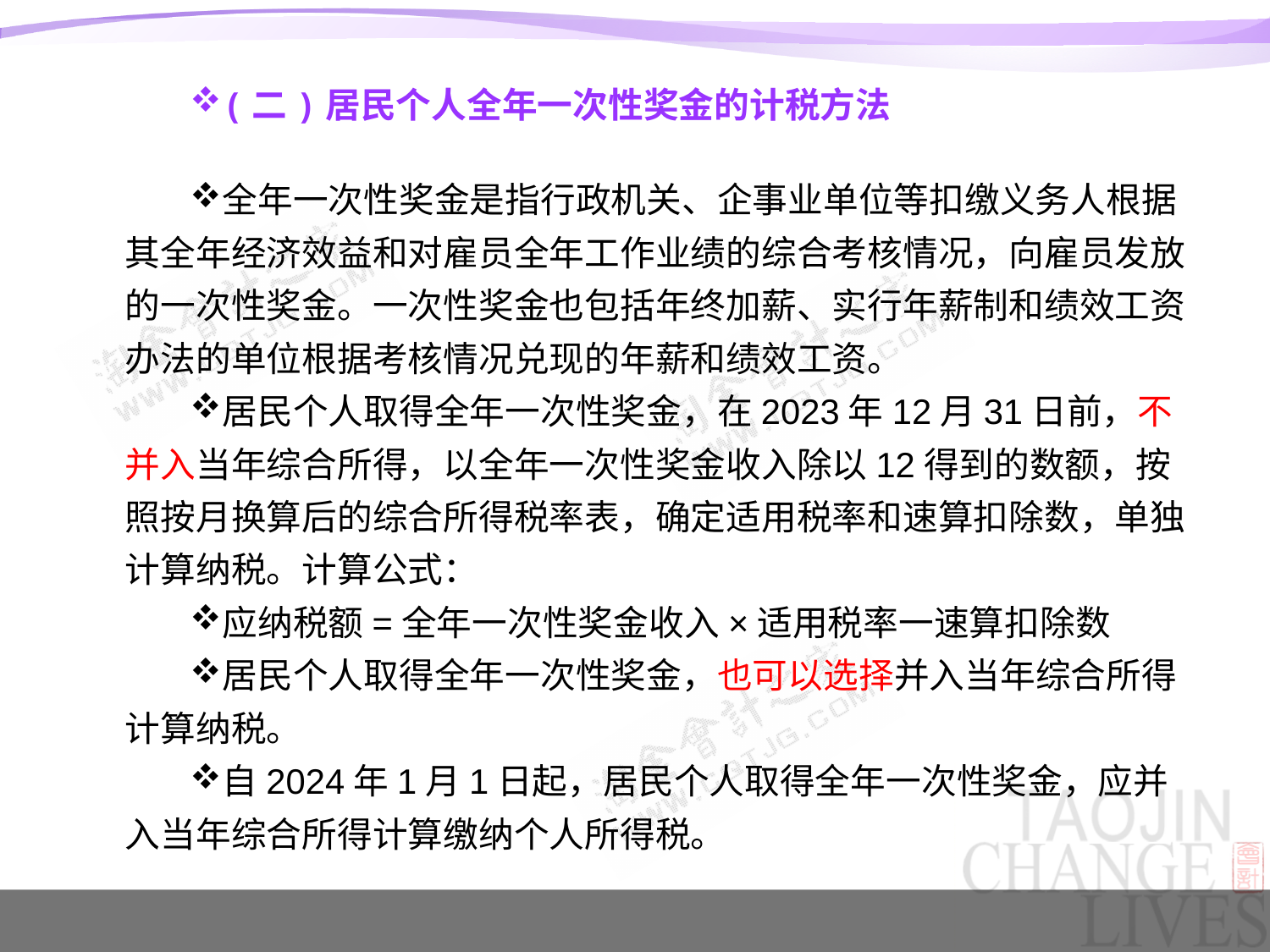

(二)居民个人全年一次性奖金的计税方法

全年一次性奖金是指行政机关、企事业单位等扣缴义务人根据其全年经济效益和对雇员全年工作业绩的综合考核情况，向雇员发放的一次性奖金。一次性奖金也包括年终加薪、实行年薪制和绩效工资办法的单位根据考核情况兑现的年薪和绩效工资。
居民个人取得全年一次性奖金，在2023年12月31日前，不并入当年综合所得，以全年一次性奖金收入除以12得到的数额，按照按月换算后的综合所得税率表，确定适用税率和速算扣除数，单独计算纳税。计算公式：
应纳税额=全年一次性奖金收入×适用税率一速算扣除数
居民个人取得全年一次性奖金，也可以选择并入当年综合所得计算纳税。
自2024年1月1日起，居民个人取得全年一次性奖金，应并入当年综合所得计算缴纳个人所得税。